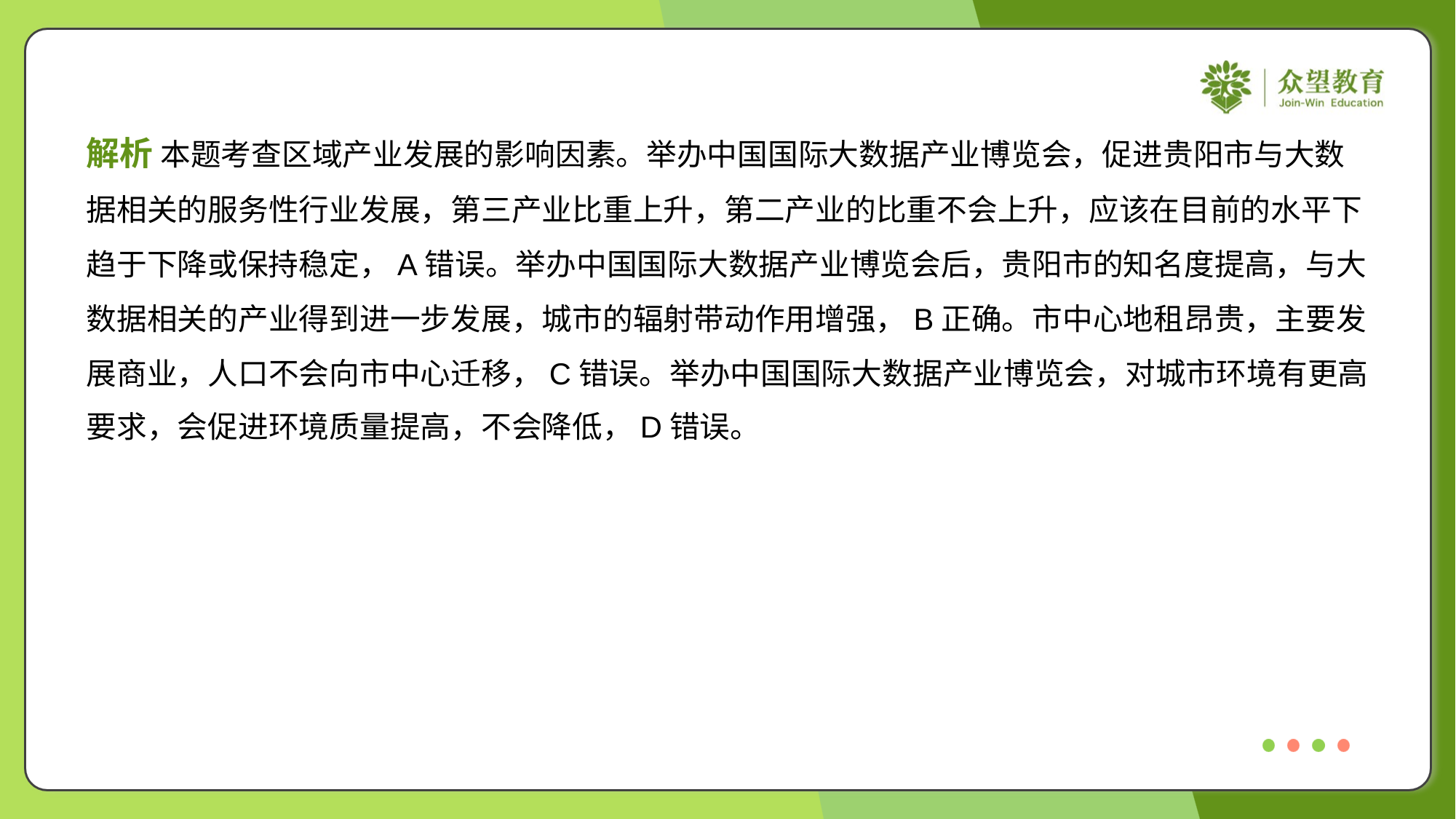

解析 本题考查区域产业发展的影响因素。举办中国国际大数据产业博览会，促进贵阳市与大数
据相关的服务性行业发展，第三产业比重上升，第二产业的比重不会上升，应该在目前的水平下
趋于下降或保持稳定，A错误。举办中国国际大数据产业博览会后，贵阳市的知名度提高，与大
数据相关的产业得到进一步发展，城市的辐射带动作用增强，B正确。市中心地租昂贵，主要发
展商业，人口不会向市中心迁移，C错误。举办中国国际大数据产业博览会，对城市环境有更高
要求，会促进环境质量提高，不会降低，D错误。